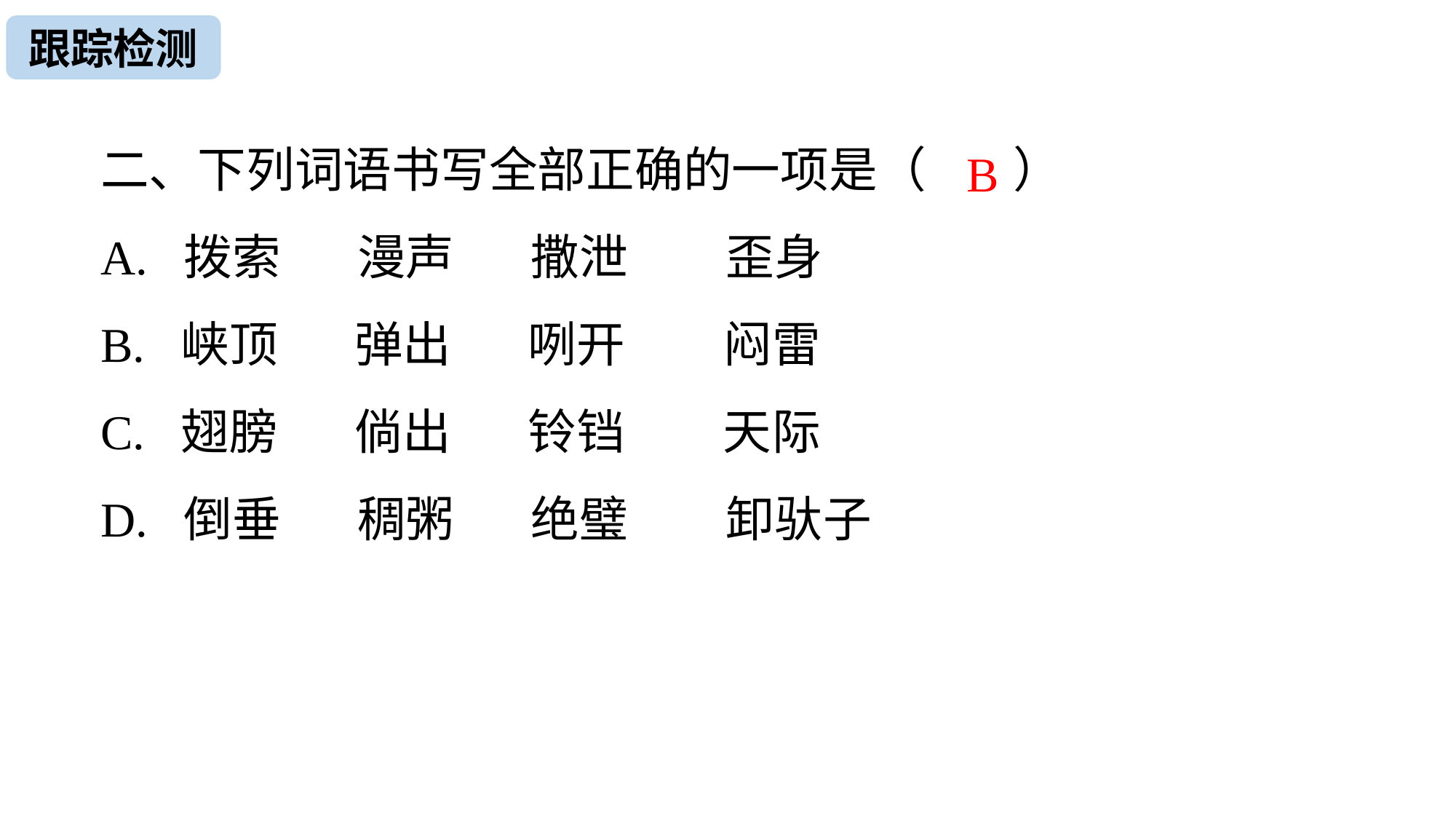

跟踪检测
二、下列词语书写全部正确的一项是（        ）
A.  拨索       漫声       撒泄         歪身
B.  峡顶       弹出       咧开         闷雷
C.  翅膀       倘出       铃铛         天际
D.  倒垂       稠粥       绝璧         卸驮子
B